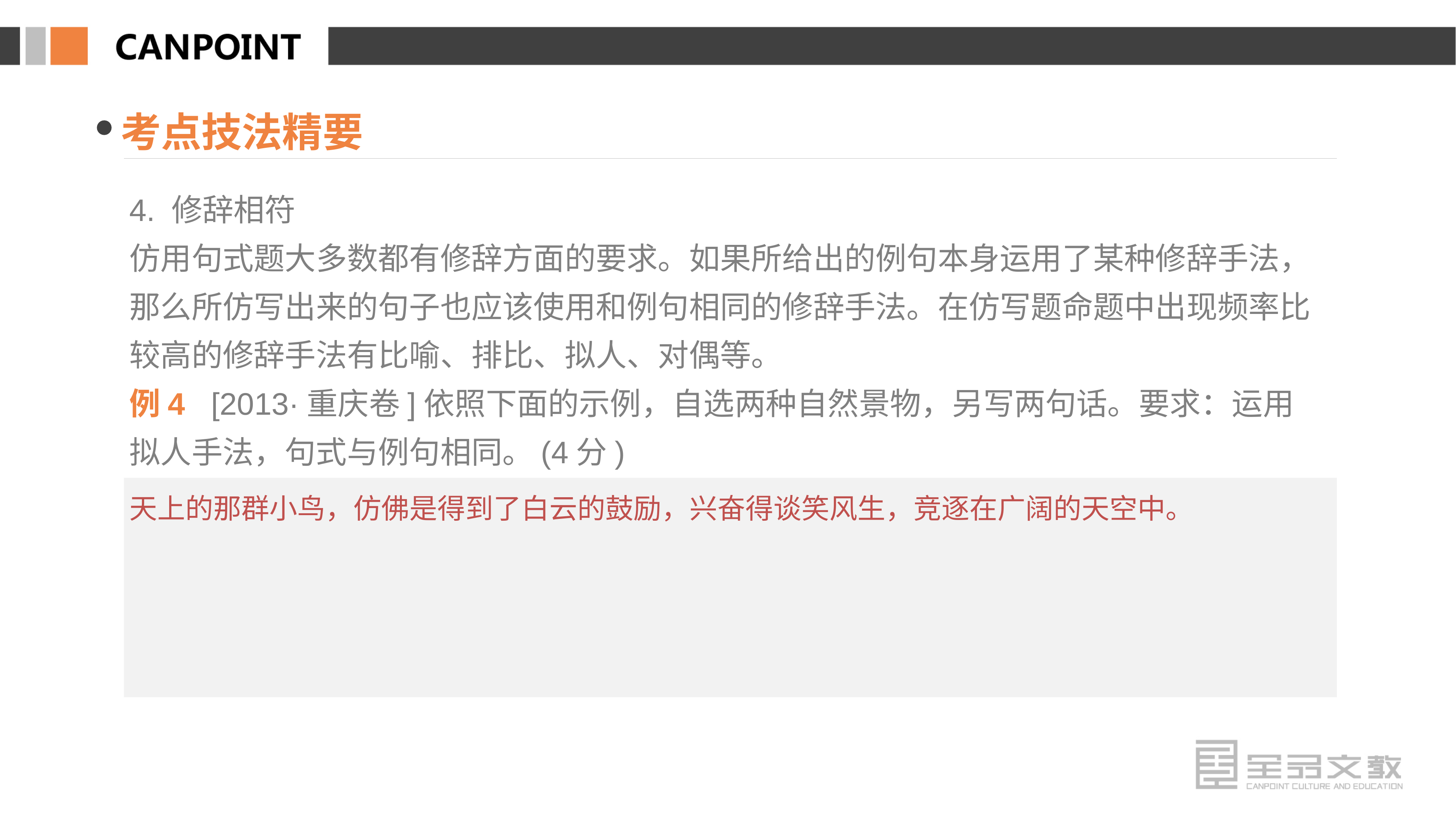

考点技法精要

4. 修辞相符
仿用句式题大多数都有修辞方面的要求。如果所给出的例句本身运用了某种修辞手法，那么所仿写出来的句子也应该使用和例句相同的修辞手法。在仿写题命题中出现频率比较高的修辞手法有比喻、排比、拟人、对偶等。
例4   [2013·重庆卷]依照下面的示例，自选两种自然景物，另写两句话。要求：运用拟人手法，句式与例句相同。(4分)
示例：身后的那片鲜花，可能是听了小草讲的笑话，乐得咧开了嘴，嬉闹在明媚的阳光里。

天上的那群小鸟，仿佛是得到了白云的鼓励，兴奋得谈笑风生，竞逐在广阔的天空中。